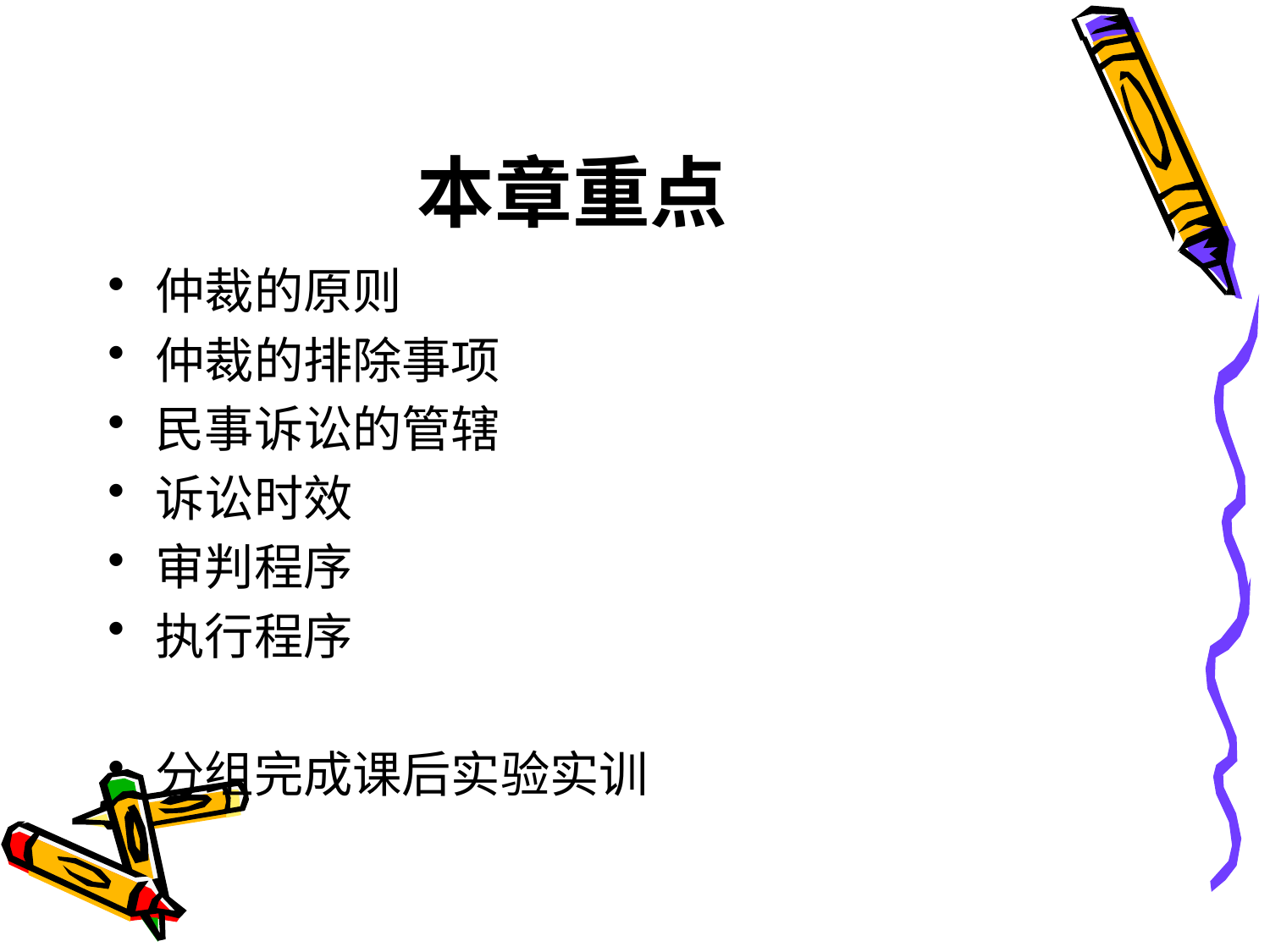

# 本章重点
仲裁的原则
仲裁的排除事项
民事诉讼的管辖
诉讼时效
审判程序
执行程序

分组完成课后实验实训